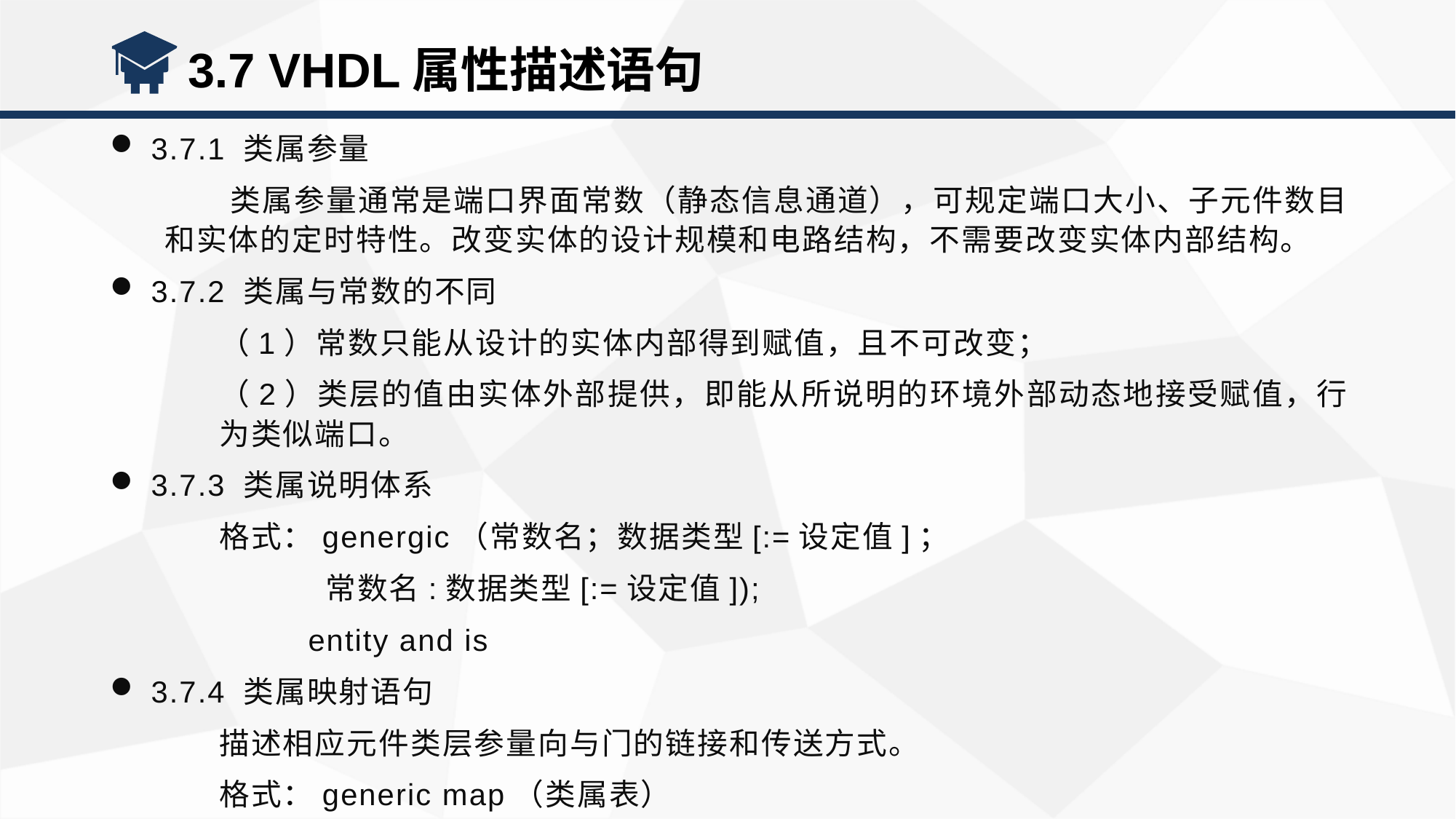

3.7 VHDL属性描述语句

3.7.1 类属参量
       类属参量通常是端口界面常数（静态信息通道），可规定端口大小、子元件数目和实体的定时特性。改变实体的设计规模和电路结构，不需要改变实体内部结构。
3.7.2 类属与常数的不同
（1）常数只能从设计的实体内部得到赋值，且不可改变；
（2）类层的值由实体外部提供，即能从所说明的环境外部动态地接受赋值，行为类似端口。
3.7.3 类属说明体系
格式：genergic（常数名；数据类型[:=设定值]；
            常数名:数据类型[:=设定值]);
         entity and is
3.7.4 类属映射语句
描述相应元件类层参量向与门的链接和传送方式。
格式：generic map（类属表）